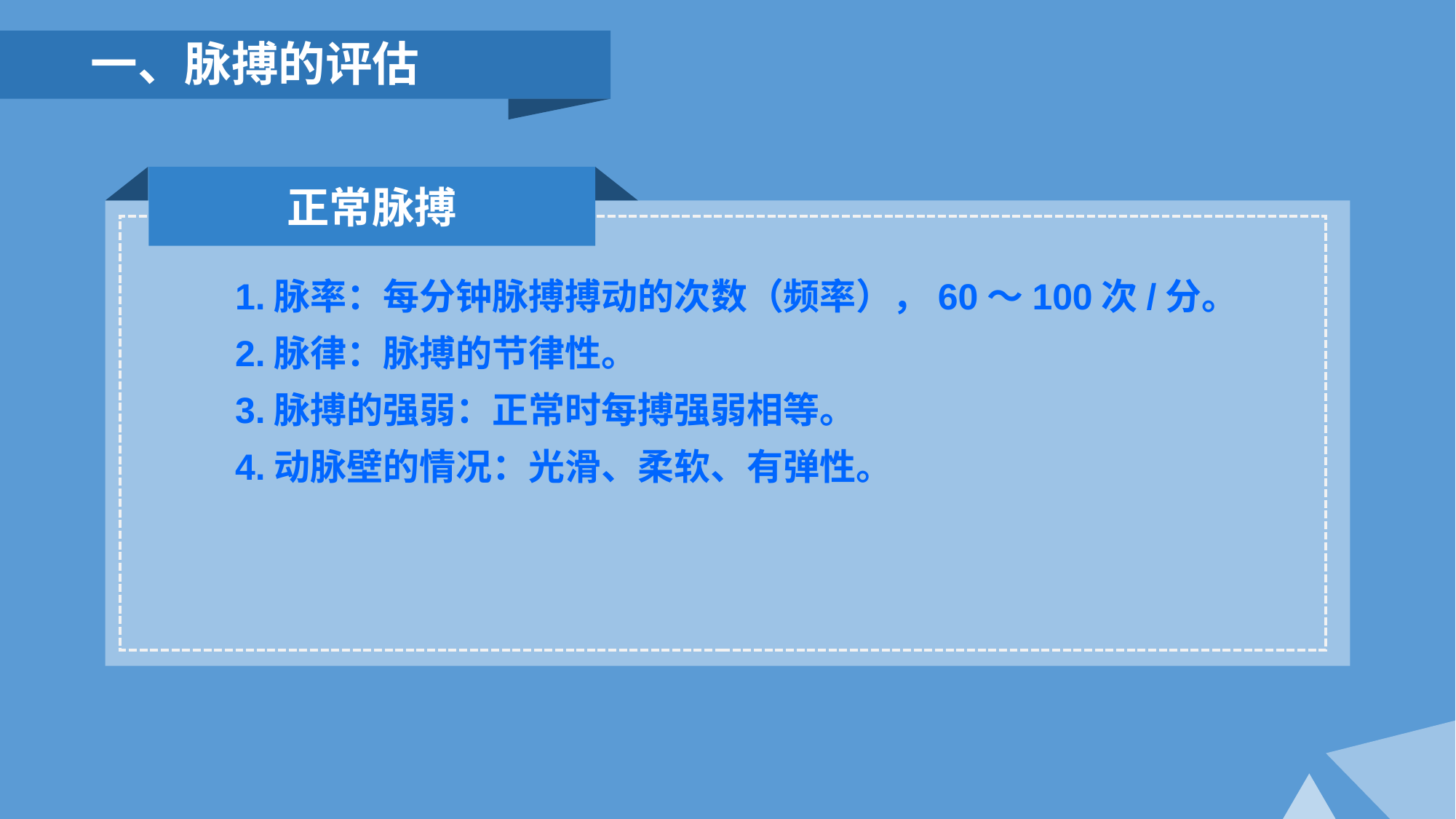

一、脉搏的评估

正常脉搏

1.脉率：每分钟脉搏搏动的次数（频率），60～100次/分。
2.脉律：脉搏的节律性。
3.脉搏的强弱：正常时每搏强弱相等。
4.动脉壁的情况：光滑、柔软、有弹性。